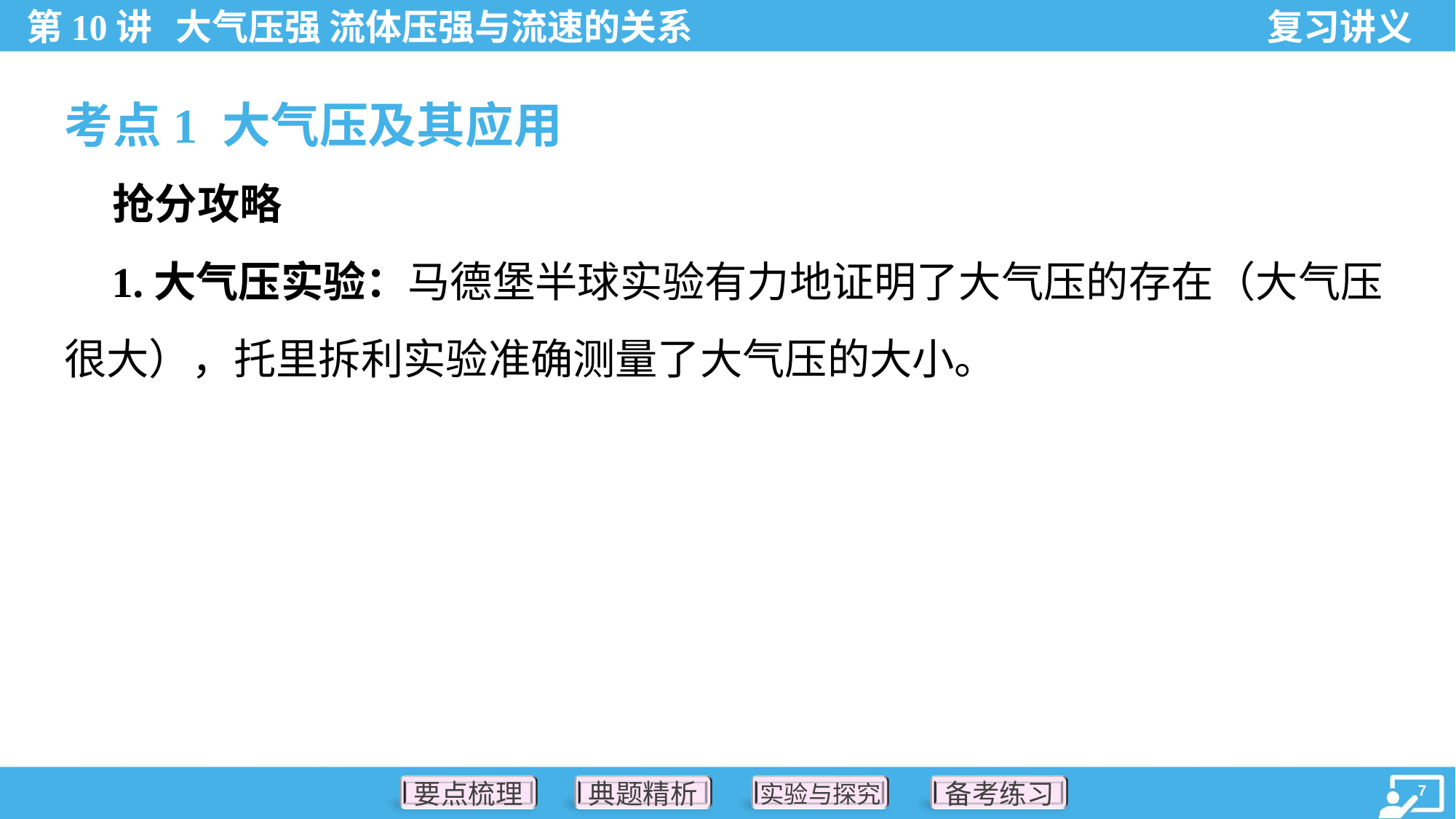

考点1 大气压及其应用
    抢分攻略
    1.大气压实验：马德堡半球实验有力地证明了大气压的存在（大气压
很大），托里拆利实验准确测量了大气压的大小。